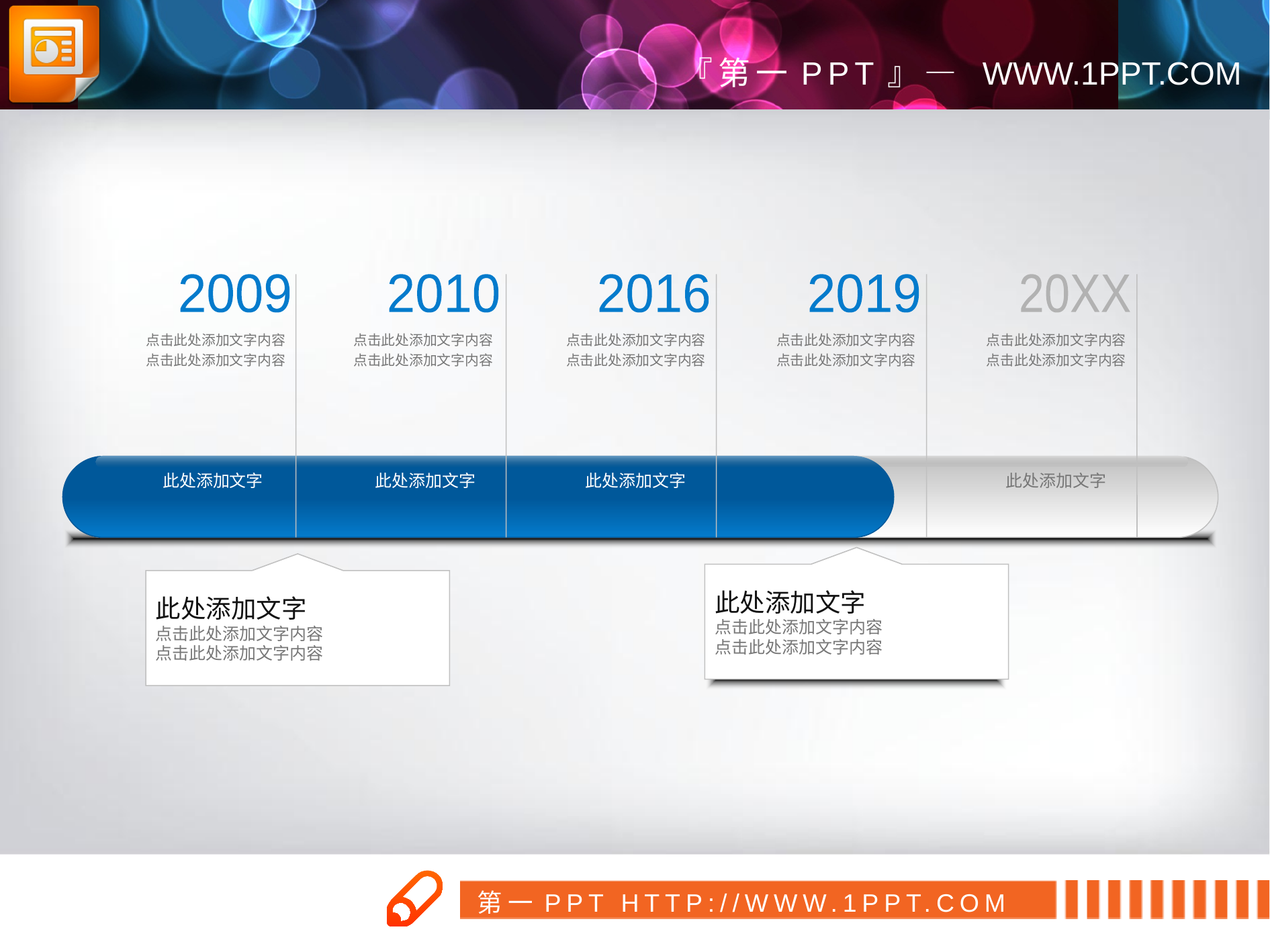

2009

2010
2016
2019
20XX
点击此处添加文字内容
点击此处添加文字内容
点击此处添加文字内容
点击此处添加文字内容
点击此处添加文字内容
点击此处添加文字内容
点击此处添加文字内容
点击此处添加文字内容
点击此处添加文字内容
点击此处添加文字内容

此处添加文字
此处添加文字
此处添加文字
此处添加文字

此处添加文字
点击此处添加文字内容
点击此处添加文字内容
此处添加文字
点击此处添加文字内容
点击此处添加文字内容